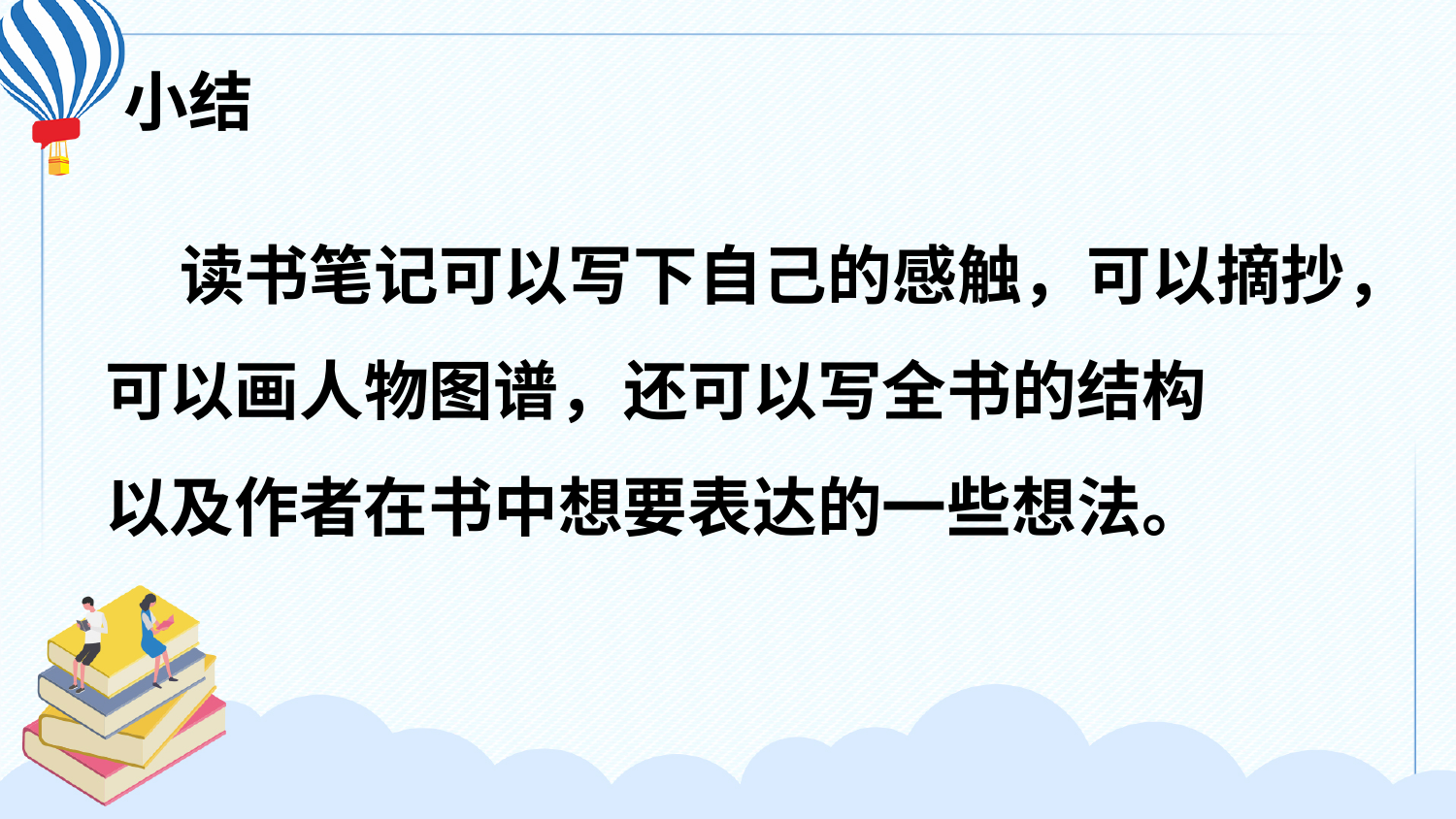

小结
    读书笔记可以写下自己的感触，可以摘抄，可以画人物图谱，还可以写全书的结构
以及作者在书中想要表达的一些想法。